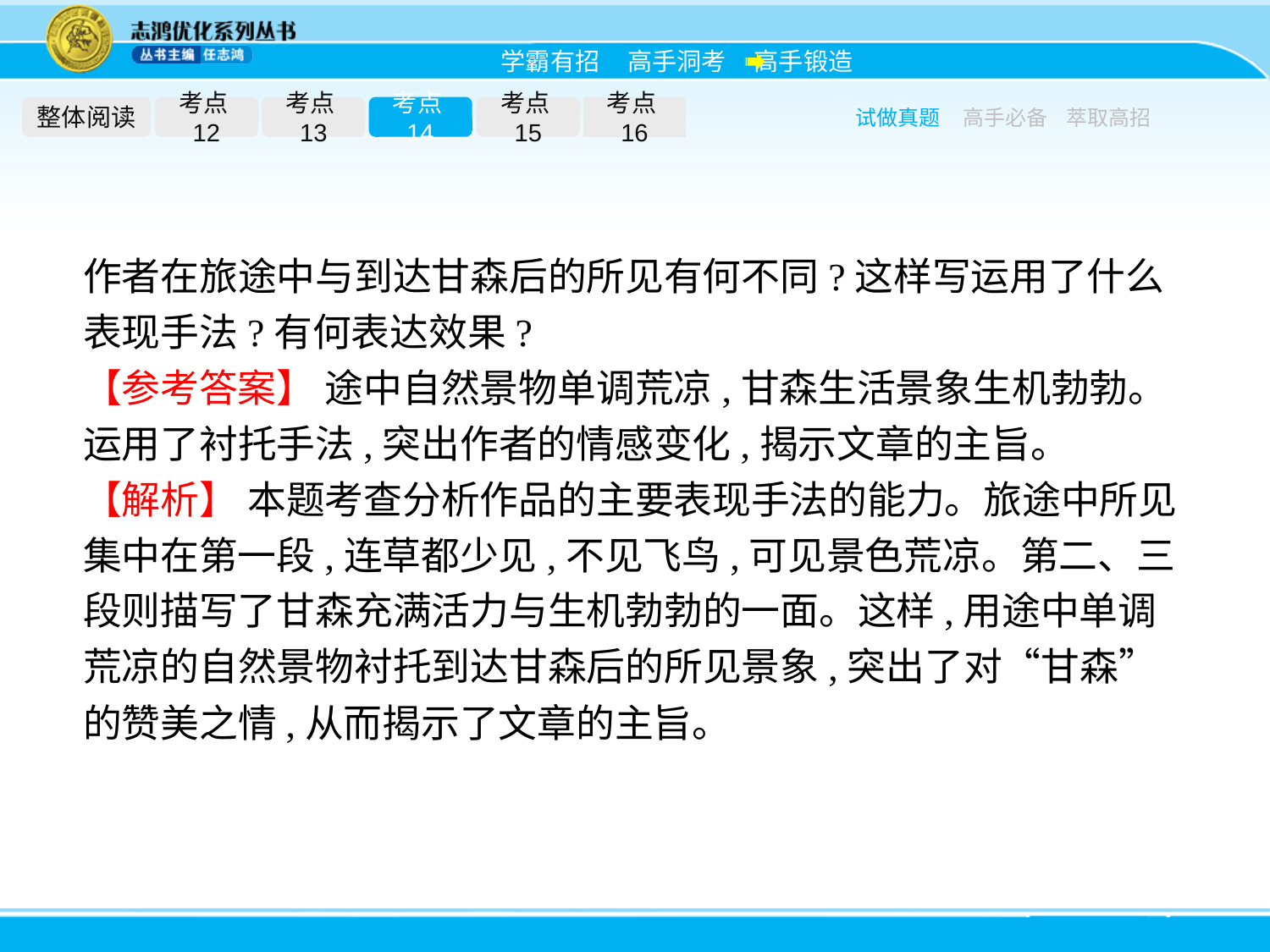

整体阅读
考点12
考点13
考点14
考点15
考点16
试做真题
高手必备
萃取高招
作者在旅途中与到达甘森后的所见有何不同?这样写运用了什么表现手法?有何表达效果?
【参考答案】 途中自然景物单调荒凉,甘森生活景象生机勃勃。运用了衬托手法,突出作者的情感变化,揭示文章的主旨。
【解析】 本题考查分析作品的主要表现手法的能力。旅途中所见集中在第一段,连草都少见,不见飞鸟,可见景色荒凉。第二、三段则描写了甘森充满活力与生机勃勃的一面。这样,用途中单调荒凉的自然景物衬托到达甘森后的所见景象,突出了对“甘森”的赞美之情,从而揭示了文章的主旨。